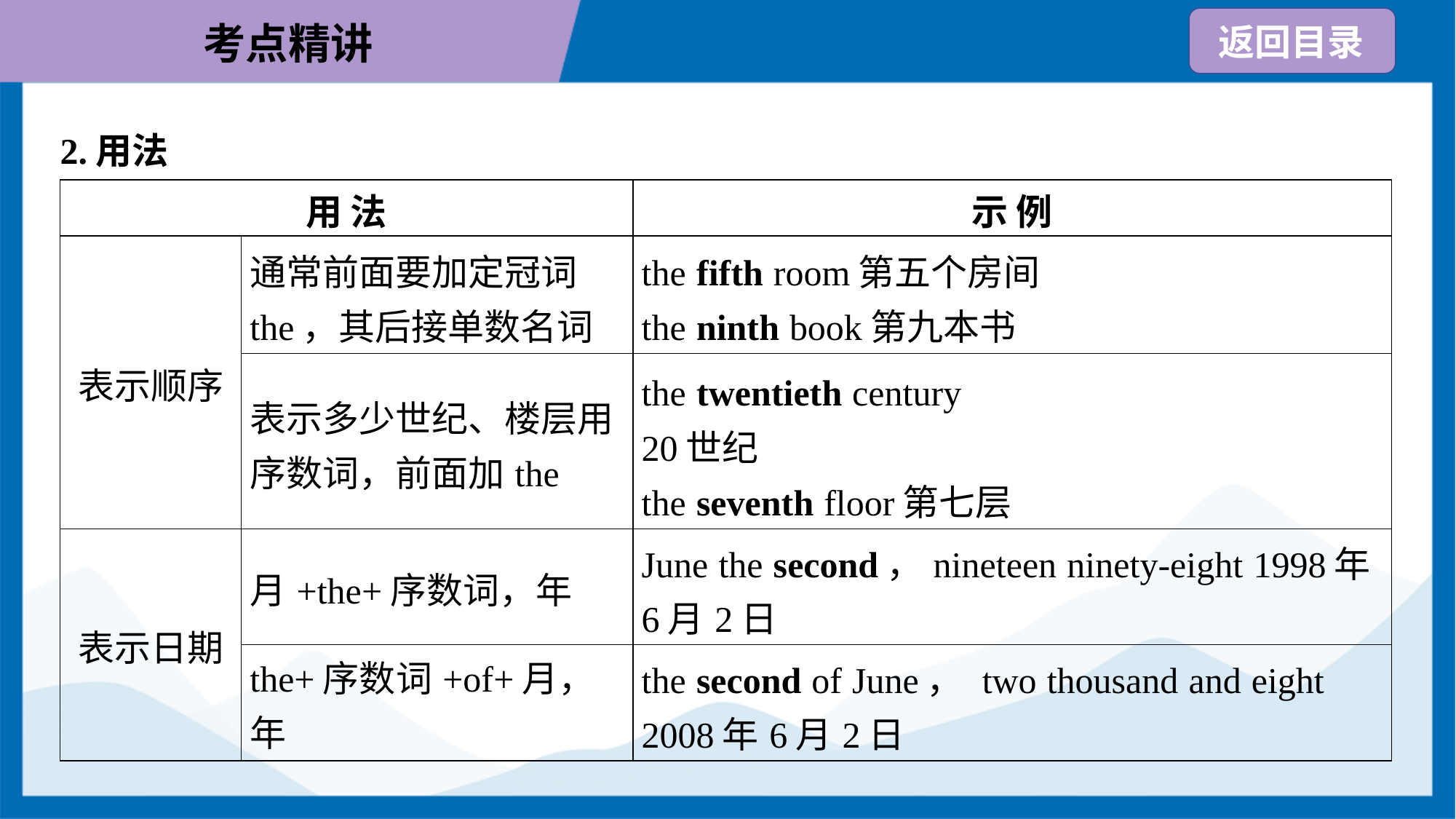

2.用法
| 用 法 |  | 示 例 |
| --- | --- | --- |
| 表示顺序 | 通常前面要加定冠词 the，其后接单数名词 | the fifth room第五个房间 the ninth book第九本书 |
|  | 表示多少世纪、楼层用 序数词，前面加the | the twentieth century 20世纪 the seventh floor第七层 |
| 表示日期 | 月+the+序数词，年 | June the second，nineteen ninety-eight 1998年 6月2日 |
|  | the+序数词+of+月，年 | the second of June， two thousand and eight 2008年6月2日 |